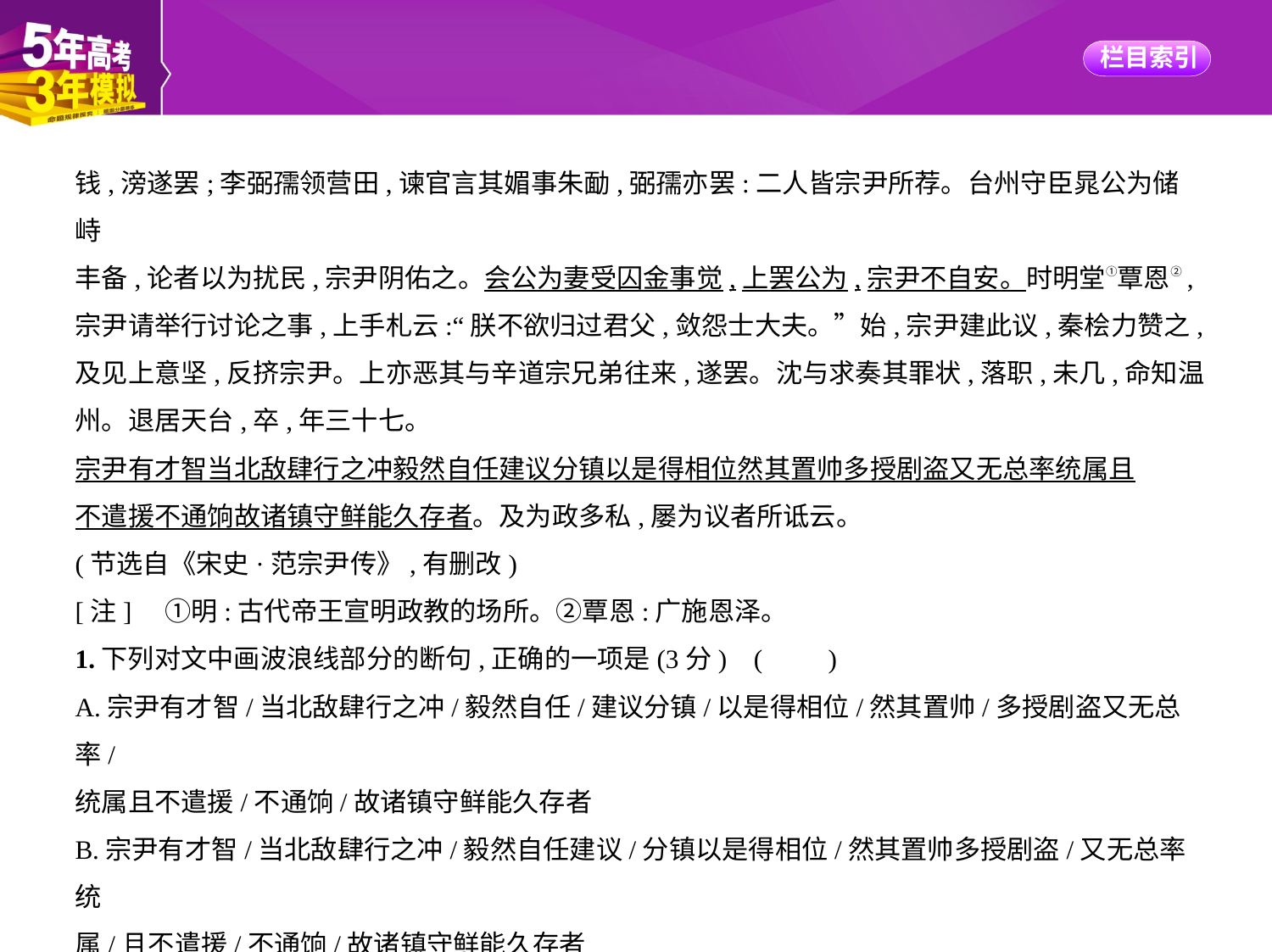

钱,滂遂罢;李弼孺领营田,谏官言其媚事朱勔,弼孺亦罢:二人皆宗尹所荐。台州守臣晁公为储峙
丰备,论者以为扰民,宗尹阴佑之。会公为妻受囚金事觉,上罢公为,宗尹不自安。时明堂①覃恩②,
宗尹请举行讨论之事,上手札云:“朕不欲归过君父,敛怨士大夫。”始,宗尹建此议,秦桧力赞之,
及见上意坚,反挤宗尹。上亦恶其与辛道宗兄弟往来,遂罢。沈与求奏其罪状,落职,未几,命知温
州。退居天台,卒,年三十七。
宗尹有才智当北敌肆行之冲毅然自任建议分镇以是得相位然其置帅多授剧盗又无总率统属且
不遣援不通饷故诸镇守鲜能久存者。及为政多私,屡为议者所诋云。
(节选自《宋史·范宗尹传》,有删改)
[注]　①明:古代帝王宣明政教的场所。②覃恩:广施恩泽。
1.下列对文中画波浪线部分的断句,正确的一项是(3分) (　　)
A.宗尹有才智/当北敌肆行之冲/毅然自任/建议分镇/以是得相位/然其置帅/多授剧盗又无总率/
统属且不遣援/不通饷/故诸镇守鲜能久存者
B.宗尹有才智/当北敌肆行之冲/毅然自任建议/分镇以是得相位/然其置帅多授剧盗/又无总率统
属/且不遣援/不通饷/故诸镇守鲜能久存者
C.宗尹有才智/当北敌肆行之冲/毅然自任/建议分镇/以是得相位/然其置帅多授剧盗/又无总率